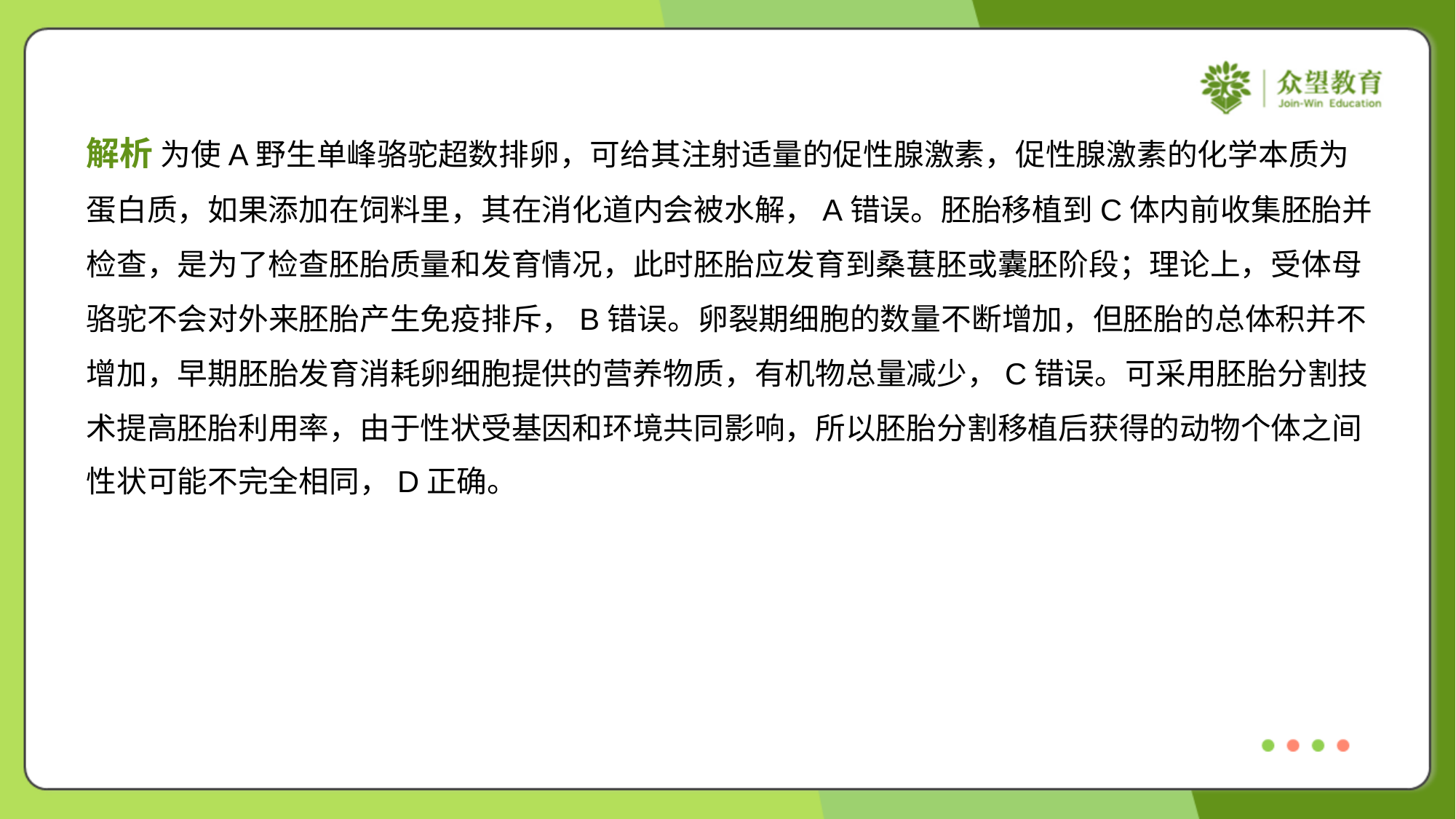

解析 为使A野生单峰骆驼超数排卵，可给其注射适量的促性腺激素，促性腺激素的化学本质为
蛋白质，如果添加在饲料里，其在消化道内会被水解，A错误。胚胎移植到C体内前收集胚胎并
检查，是为了检查胚胎质量和发育情况，此时胚胎应发育到桑葚胚或囊胚阶段；理论上，受体母
骆驼不会对外来胚胎产生免疫排斥，B错误。卵裂期细胞的数量不断增加，但胚胎的总体积并不
增加，早期胚胎发育消耗卵细胞提供的营养物质，有机物总量减少，C错误。可采用胚胎分割技
术提高胚胎利用率，由于性状受基因和环境共同影响，所以胚胎分割移植后获得的动物个体之间
性状可能不完全相同，D正确。